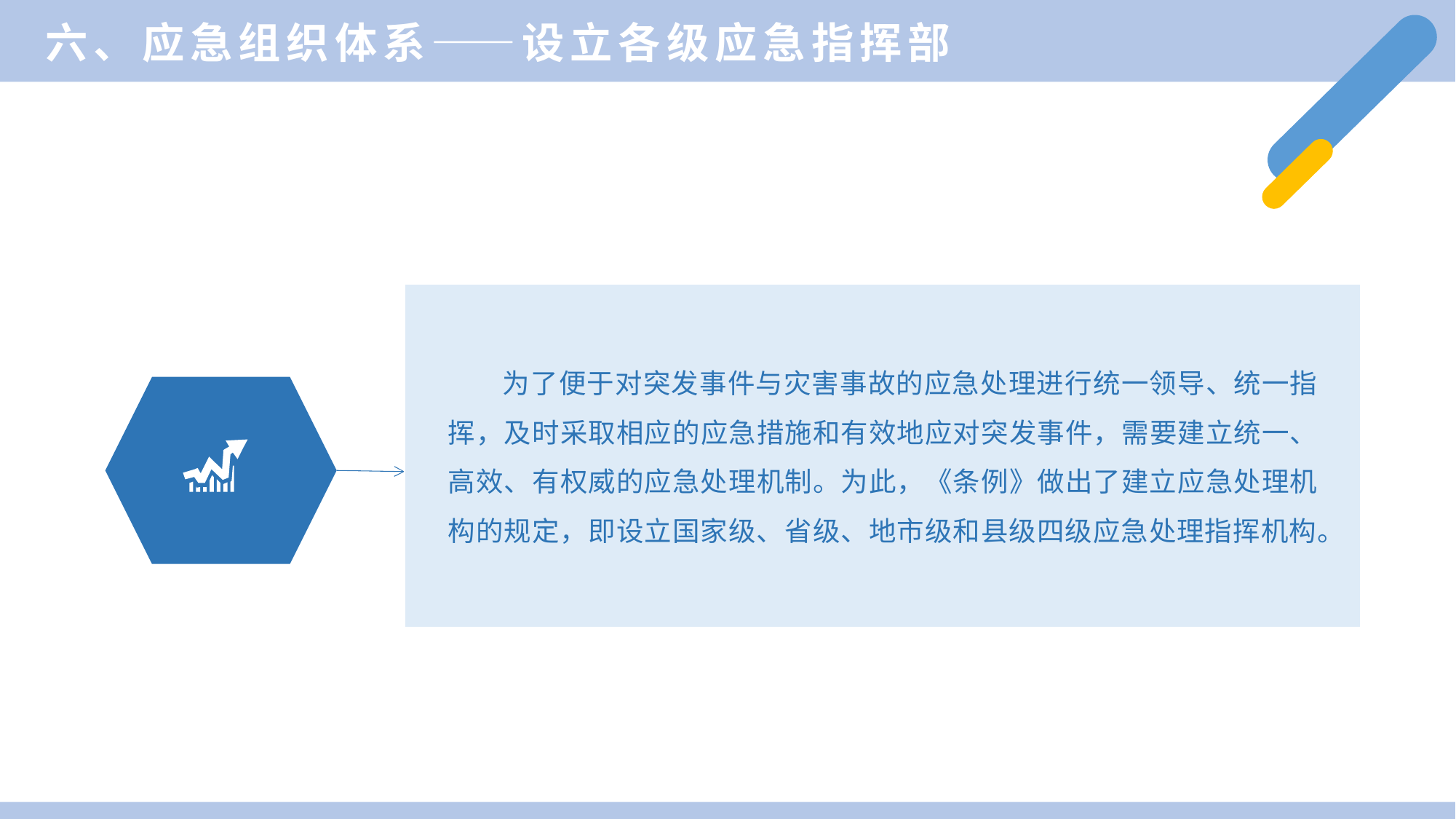

六、应急组织体系——设立各级应急指挥部

为了便于对突发事件与灾害事故的应急处理进行统一领导、统一指挥，及时采取相应的应急措施和有效地应对突发事件，需要建立统一、高效、有权威的应急处理机制。为此，《条例》做出了建立应急处理机构的规定，即设立国家级、省级、地市级和县级四级应急处理指挥机构。